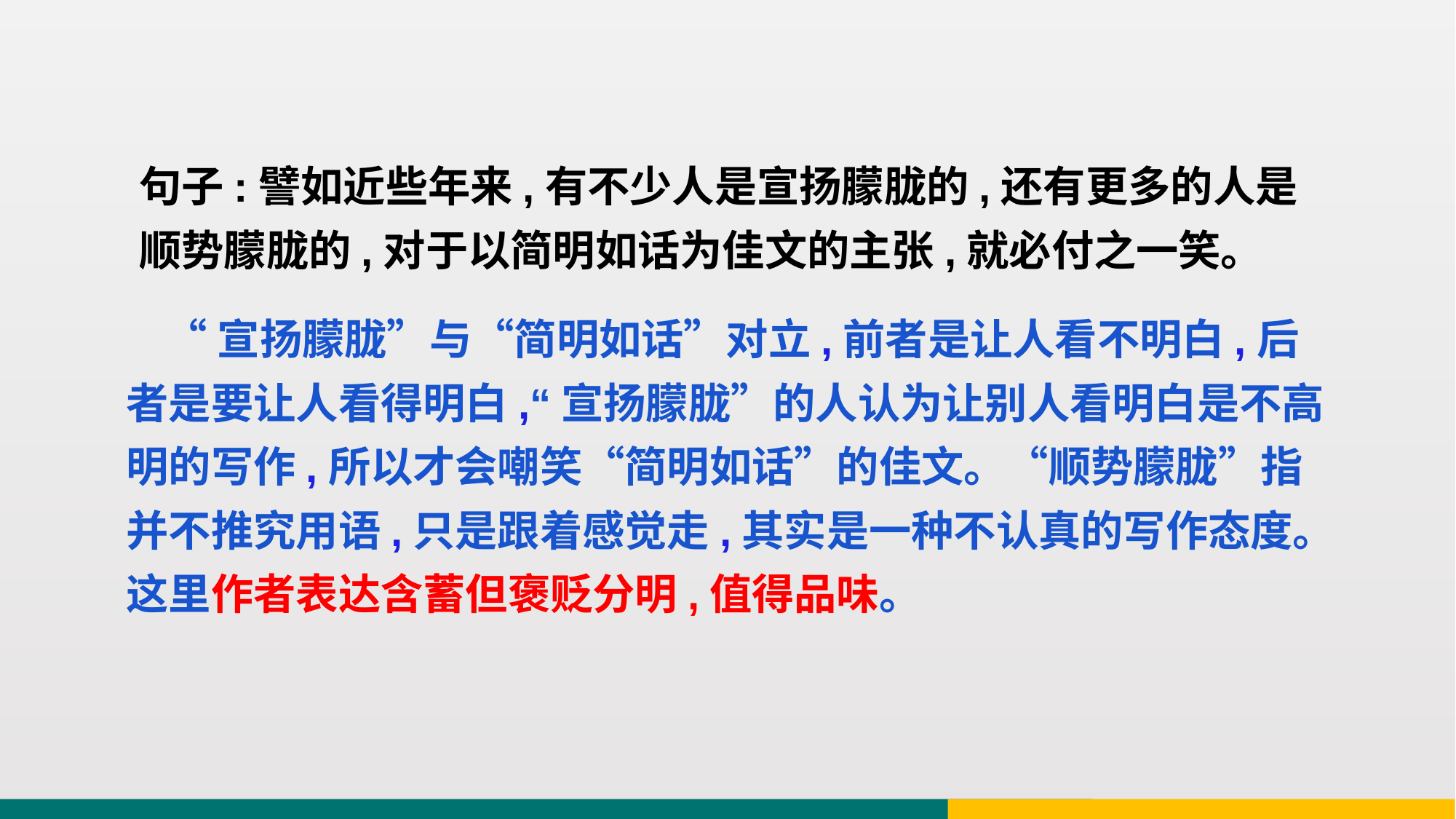

句子:譬如近些年来,有不少人是宣扬朦胧的,还有更多的人是顺势朦胧的,对于以简明如话为佳文的主张,就必付之一笑。
    “宣扬朦胧”与“简明如话”对立,前者是让人看不明白,后者是要让人看得明白,“宣扬朦胧”的人认为让别人看明白是不高明的写作,所以才会嘲笑“简明如话”的佳文。“顺势朦胧”指并不推究用语,只是跟着感觉走,其实是一种不认真的写作态度。这里作者表达含蓄但褒贬分明,值得品味。